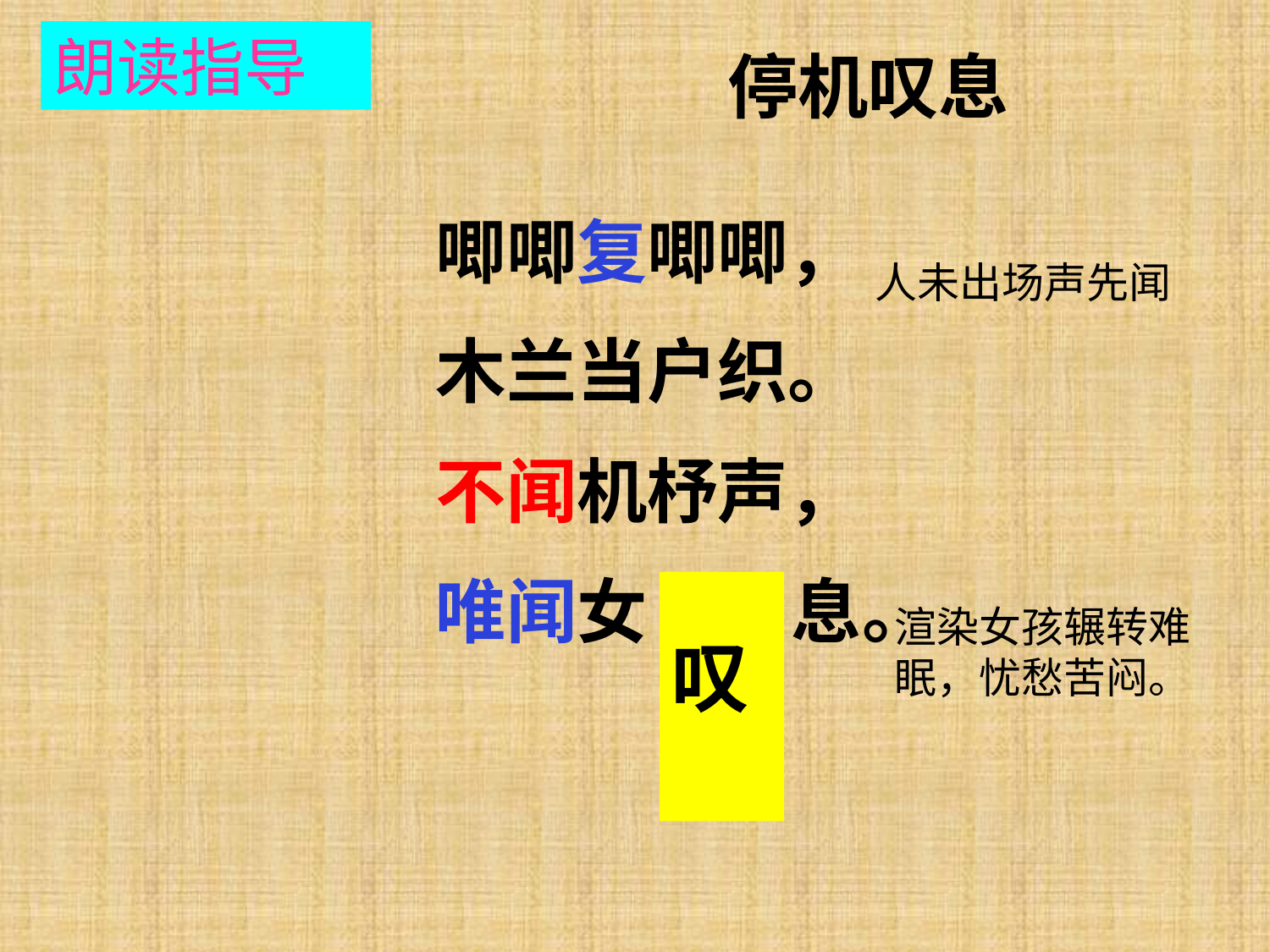

朗读指导
停机叹息
唧唧复唧唧，
木兰当户织。
不闻机杼声，
唯闻女         息。
人未出场声先闻
  叹
渲染女孩辗转难眠，忧愁苦闷。